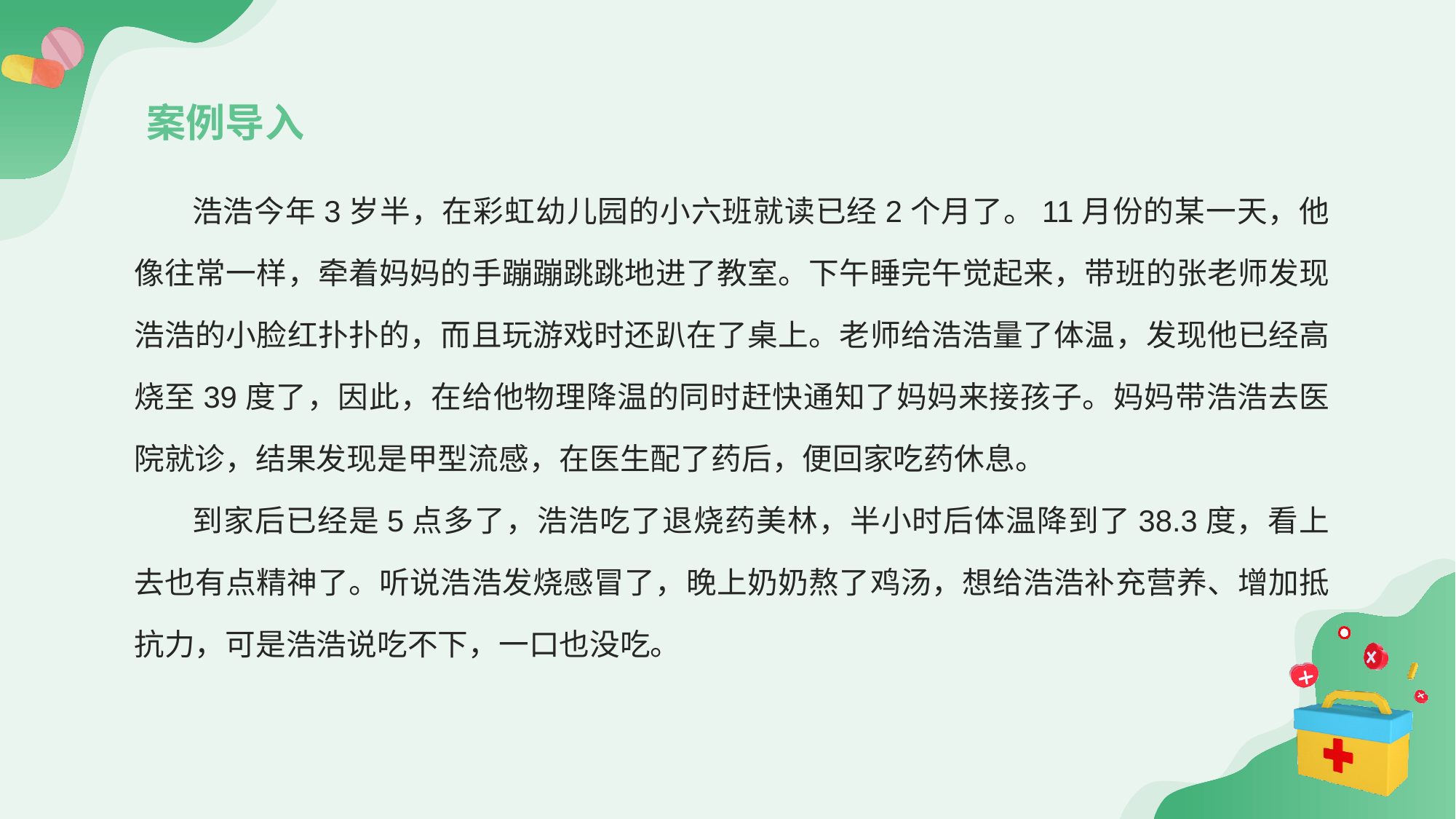

案例导入
浩浩今年3岁半，在彩虹幼儿园的小六班就读已经2个月了。11月份的某一天，他像往常一样，牵着妈妈的手蹦蹦跳跳地进了教室。下午睡完午觉起来，带班的张老师发现浩浩的小脸红扑扑的，而且玩游戏时还趴在了桌上。老师给浩浩量了体温，发现他已经高烧至39度了，因此，在给他物理降温的同时赶快通知了妈妈来接孩子。妈妈带浩浩去医院就诊，结果发现是甲型流感，在医生配了药后，便回家吃药休息。
到家后已经是5点多了，浩浩吃了退烧药美林，半小时后体温降到了38.3度，看上去也有点精神了。听说浩浩发烧感冒了，晚上奶奶熬了鸡汤，想给浩浩补充营养、增加抵抗力，可是浩浩说吃不下，一口也没吃。